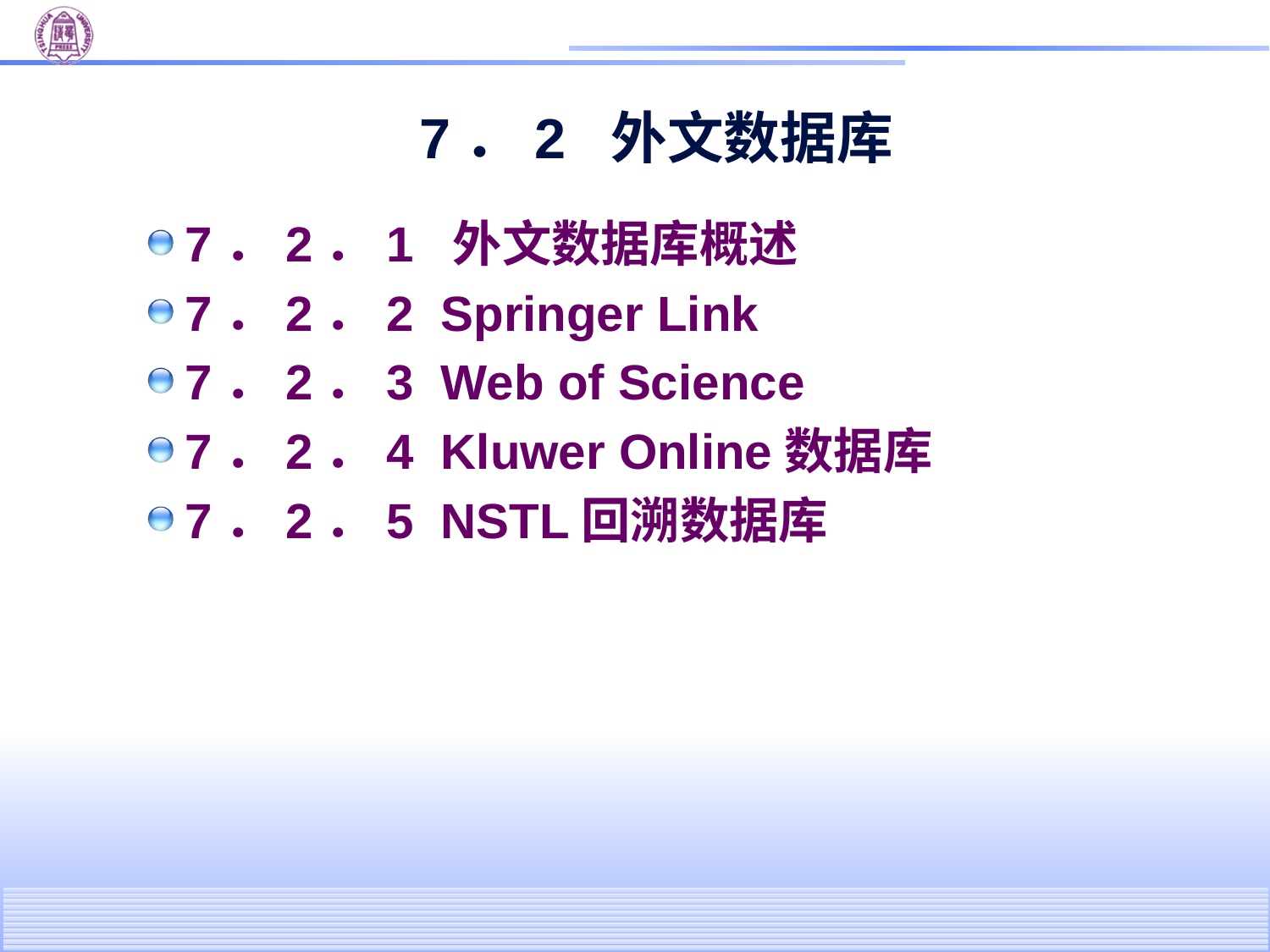

# 7．2  外文数据库
7．2．1  外文数据库概述
7．2．2  Springer Link
7．2．3  Web of Science
7．2．4  Kluwer Online数据库
7．2．5  NSTL回溯数据库